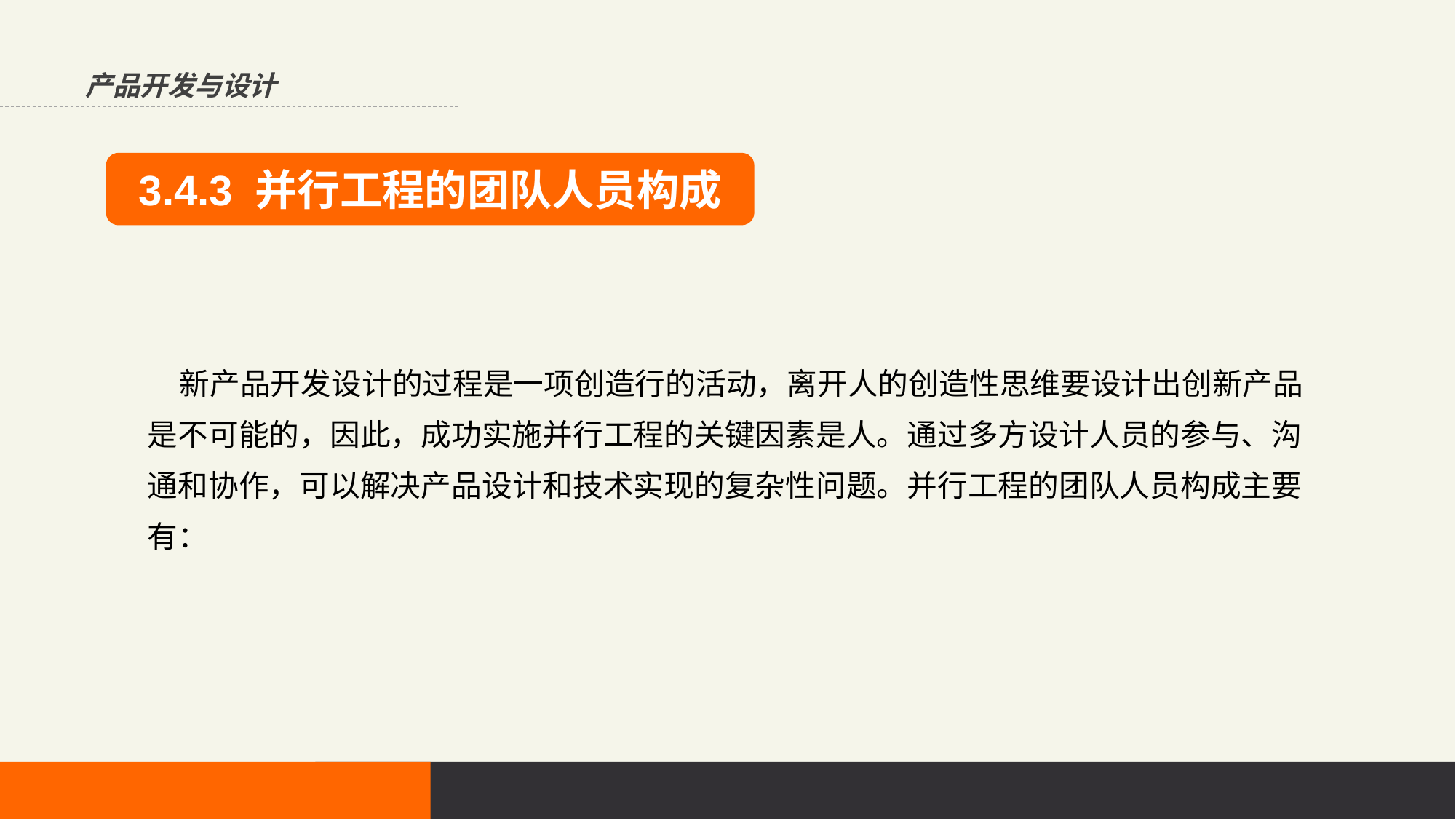

产品开发与设计
3.4.3 并行工程的团队人员构成
新产品开发设计的过程是一项创造行的活动，离开人的创造性思维要设计出创新产品是不可能的，因此，成功实施并行工程的关键因素是人。通过多方设计人员的参与、沟通和协作，可以解决产品设计和技术实现的复杂性问题。并行工程的团队人员构成主要有：